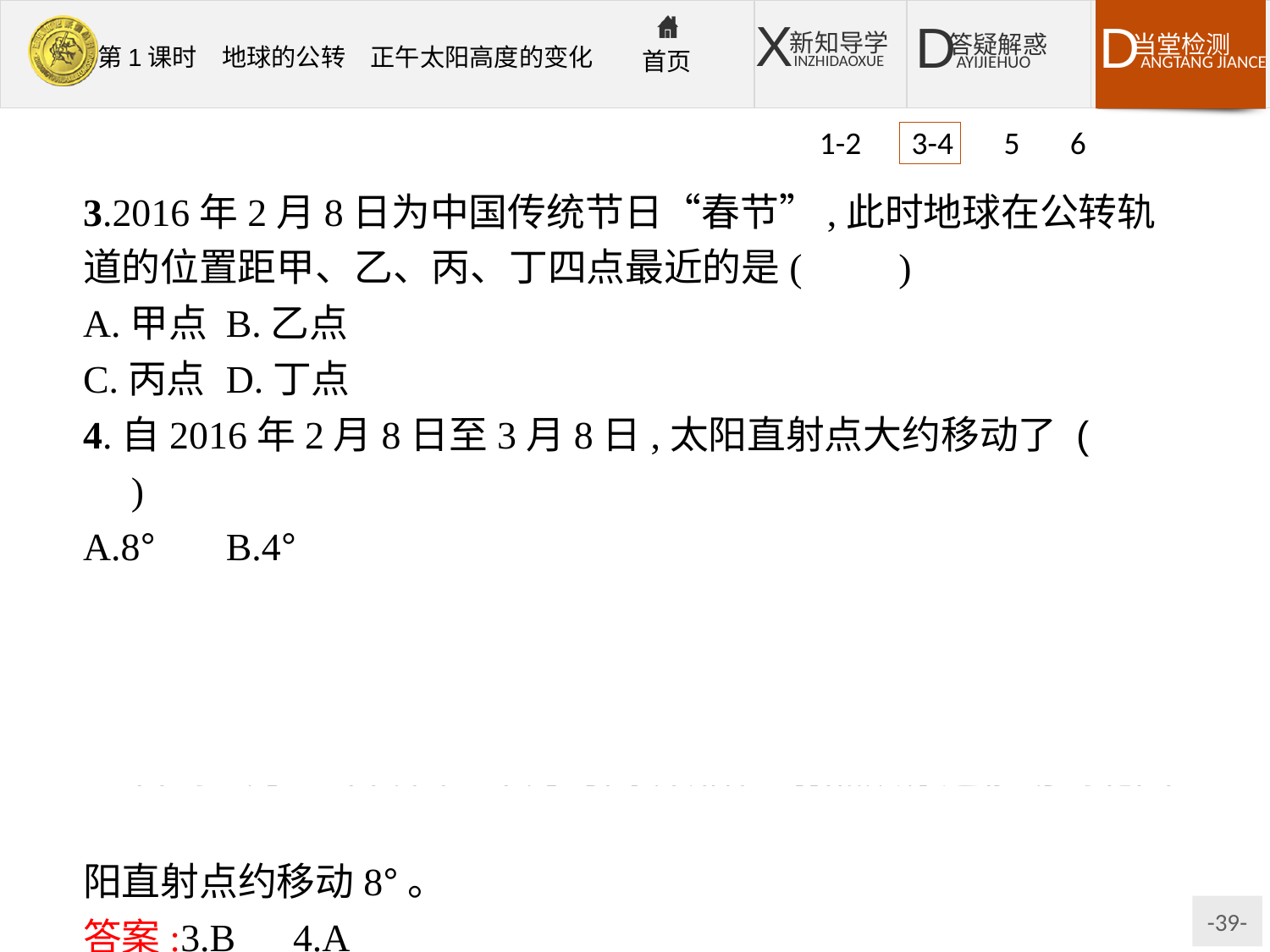

1-2       3-4       5       6

3.2016年2月8日为中国传统节日“春节”,此时地球在公转轨道的位置距甲、乙、丙、丁四点最近的是(　　)
A.甲点	B.乙点
C.丙点	D.丁点
4.自2016年2月8日至3月8日,太阳直射点大约移动了 (　　)
A.8°	B.4°
C.12°	D.16°
解析:第3题,读图可知,P位置位于近日点附近,时间为1月初。结合地球公转方向判断,乙点距离2月8日最近。第4题,从3月21日到6月22日,共3个月时间,太阳直射点从赤道移动到北回归线,共移动了23°26',因此,自2016年2月8日至3月8日,太阳直射点约移动8°。
答案:3.B　4.A